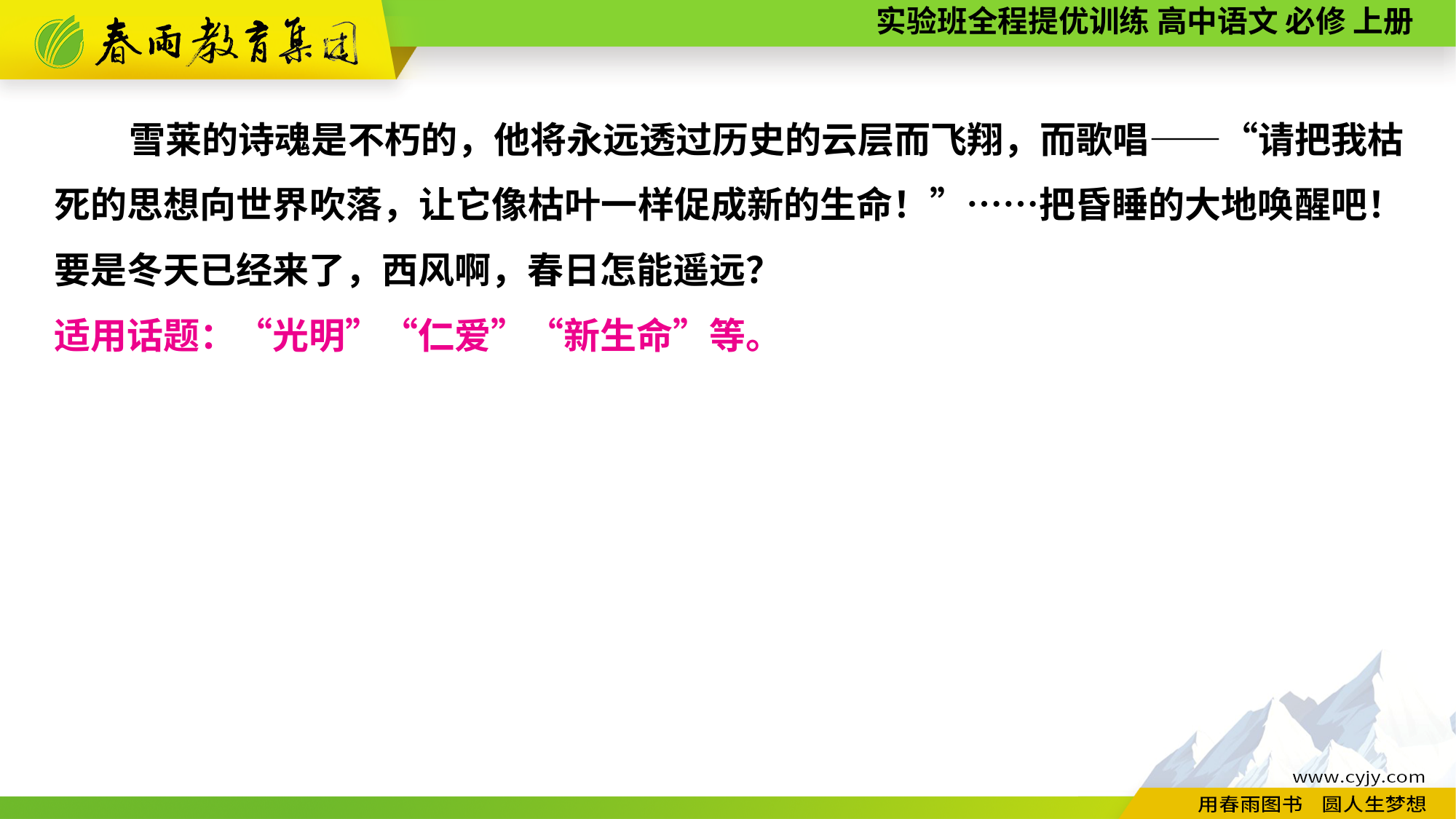

雪莱的诗魂是不朽的，他将永远透过历史的云层而飞翔，而歌唱——“请把我枯死的思想向世界吹落，让它像枯叶一样促成新的生命！”……把昏睡的大地唤醒吧！要是冬天已经来了，西风啊，春日怎能遥远？
适用话题：“光明”“仁爱”“新生命”等。